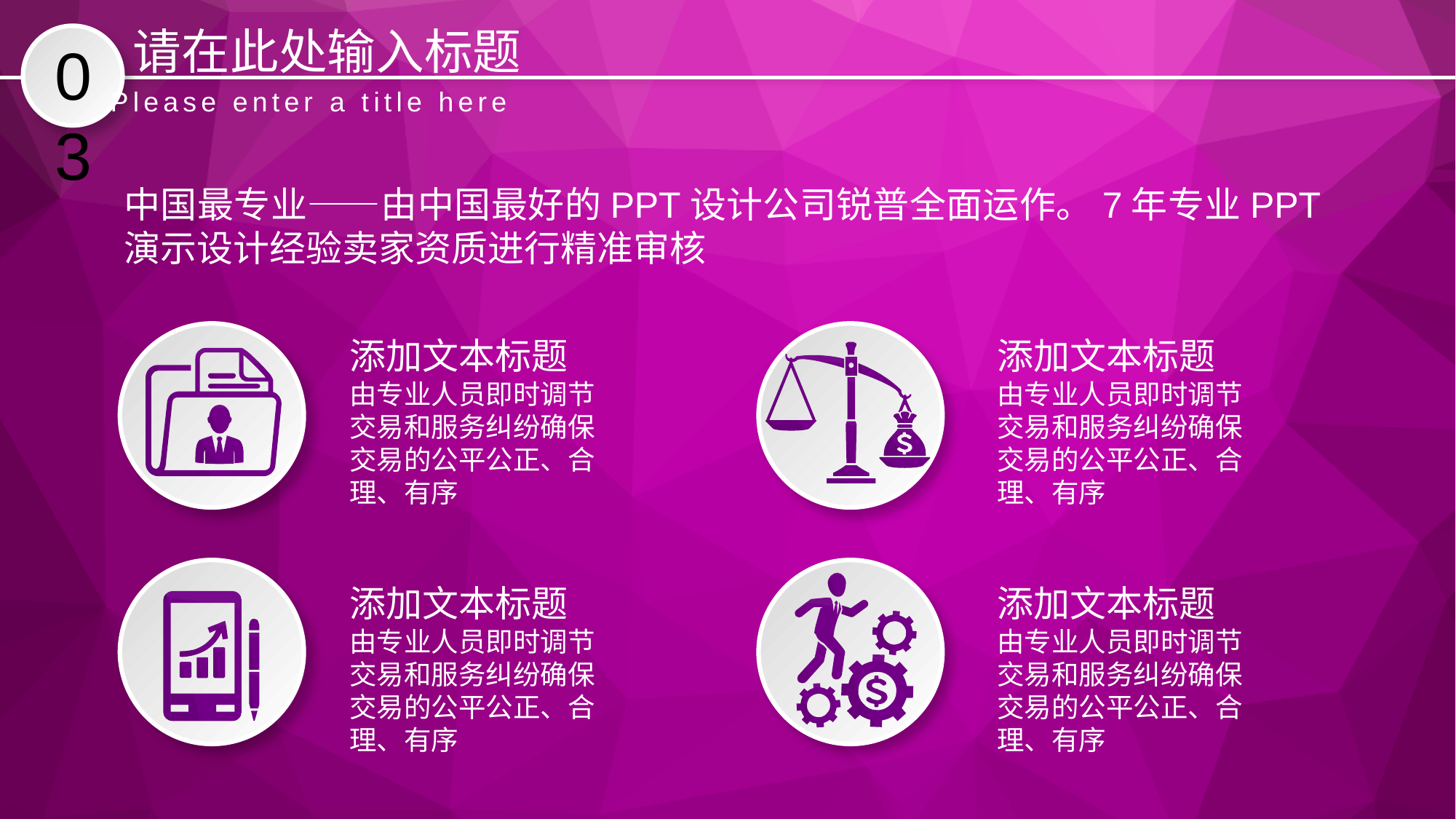

请在此处输入标题

03
Please enter a title here
中国最专业——由中国最好的PPT设计公司锐普全面运作。7年专业PPT演示设计经验卖家资质进行精准审核

添加文本标题
由专业人员即时调节交易和服务纠纷确保交易的公平公正、合理、有序
添加文本标题
由专业人员即时调节交易和服务纠纷确保交易的公平公正、合理、有序

添加文本标题
由专业人员即时调节交易和服务纠纷确保交易的公平公正、合理、有序
添加文本标题
由专业人员即时调节交易和服务纠纷确保交易的公平公正、合理、有序